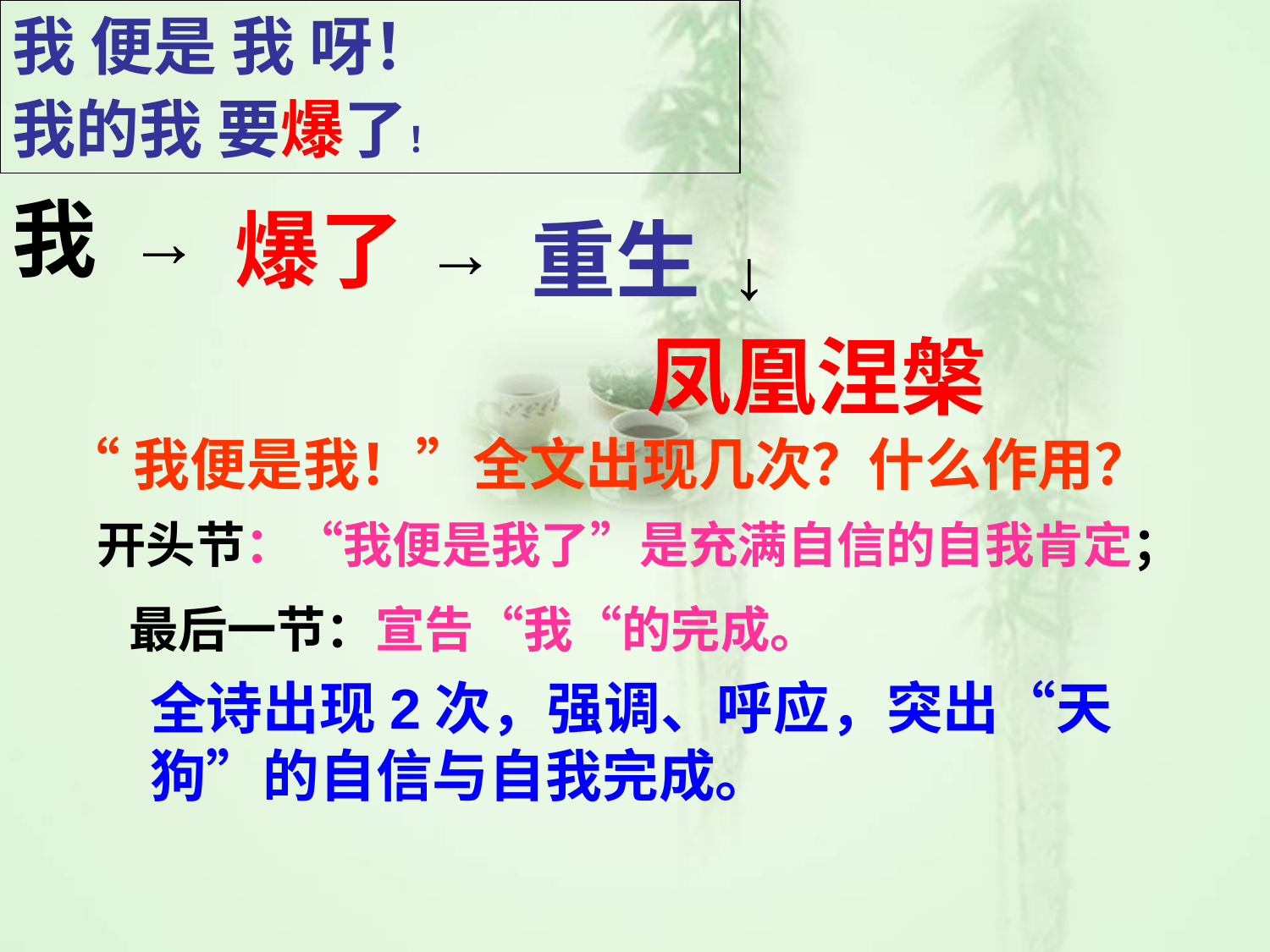

我 便是 我 呀！
我的我 要爆了！
我
→
爆了
→
重生
↓
凤凰涅槃
“我便是我！”全文出现几次？什么作用？
开头节：“我便是我了”是充满自信的自我肯定；
最后一节：宣告“我“的完成。
全诗出现2次，强调、呼应，突出“天狗”的自信与自我完成。